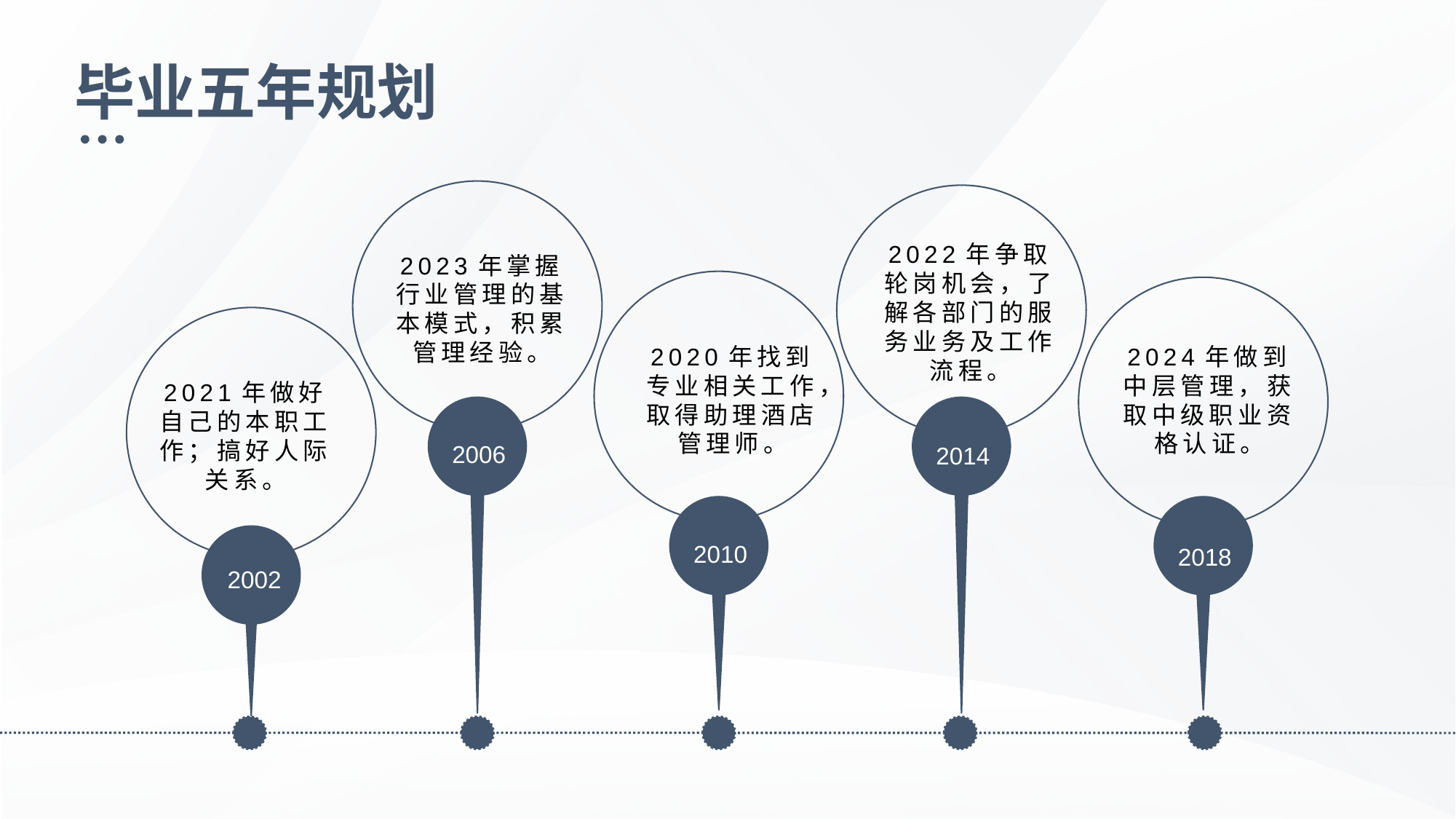

毕业五年规划

2006
2014

2010
2018
2002

2022年争取轮岗机会，了解各部门的服务业务及工作流程。
2023年掌握行业管理的基本模式，积累管理经验。

2020年找到专业相关工作，取得助理酒店管理师。

2024年做到中层管理，获取中级职业资格认证。

2021年做好自己的本职工作；搞好人际关系。